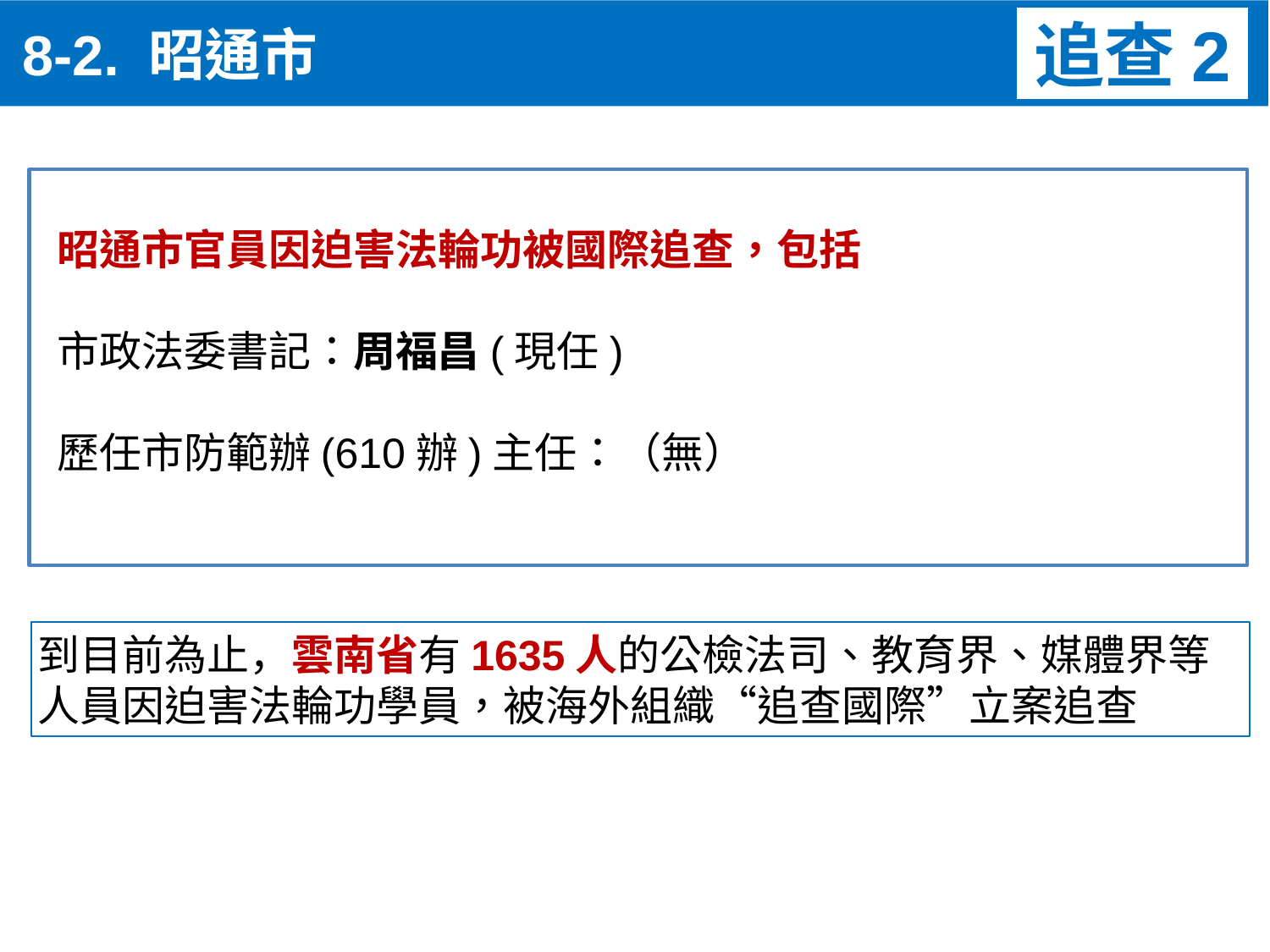

8-2. 昭通市
追查2

昭通市官員因迫害法輪功被國際追查，包括

市政法委書記：周福昌(現任)

歷任市防範辦(610辦)主任：（無）
到目前為止，雲南省有1635人的公檢法司、教育界、媒體界等人員因迫害法輪功學員，被海外組織“追查國際”立案追查